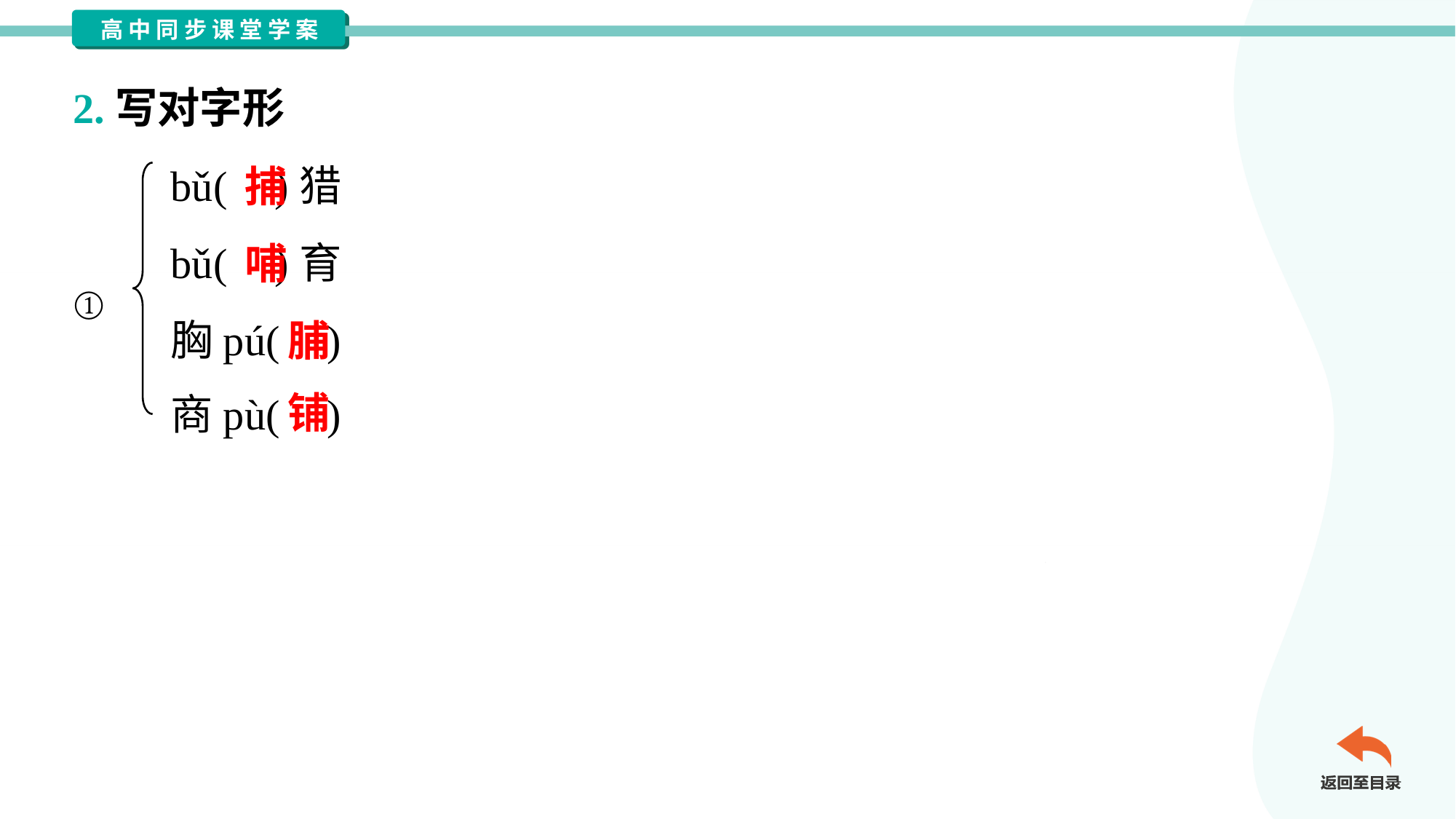

2.写对字形
bǔ(    )猎
bǔ(    )育
胸pú(    )
商pù(    )
捕

哺
①

脯
铺